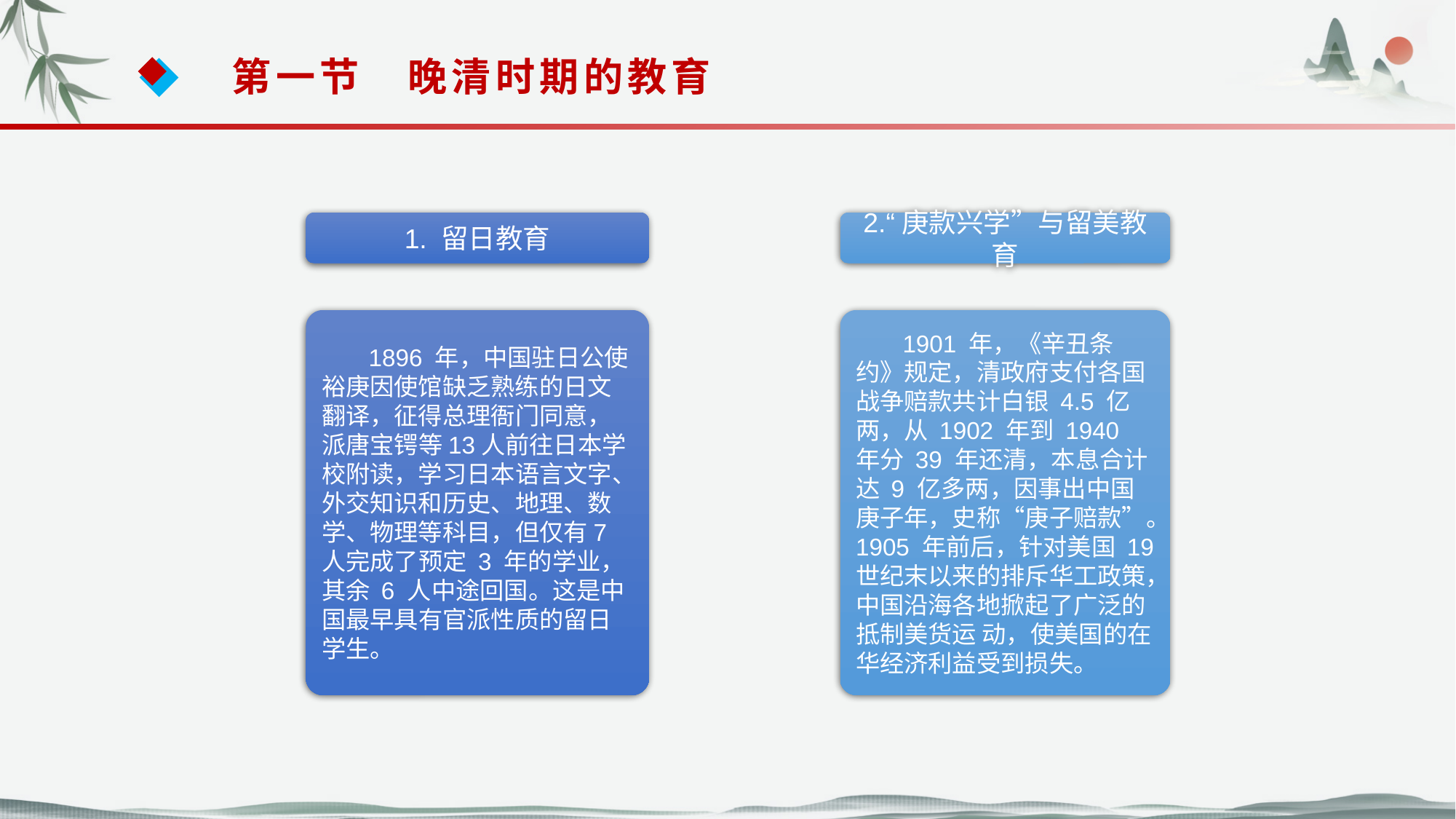

第一节　晚清时期的教育

1. 留日教育
2.“庚款兴学”与留美教育
       1896 年，中国驻日公使裕庚因使馆缺乏熟练的日文翻译，征得总理衙门同意，派唐宝锷等13人前往日本学校附读，学习日本语言文字、外交知识和历史、地理、数学、物理等科目，但仅有7人完成了预定 3 年的学业，其余 6 人中途回国。这是中国最早具有官派性质的留日学生。
       1901 年，《辛丑条约》规定，清政府支付各国战争赔款共计白银 4.5 亿两，从 1902 年到 1940 年分 39 年还清，本息合计达 9 亿多两，因事出中国庚子年，史称“庚子赔款”。1905 年前后，针对美国 19 世纪末以来的排斥华工政策，中国沿海各地掀起了广泛的抵制美货运 动，使美国的在华经济利益受到损失。